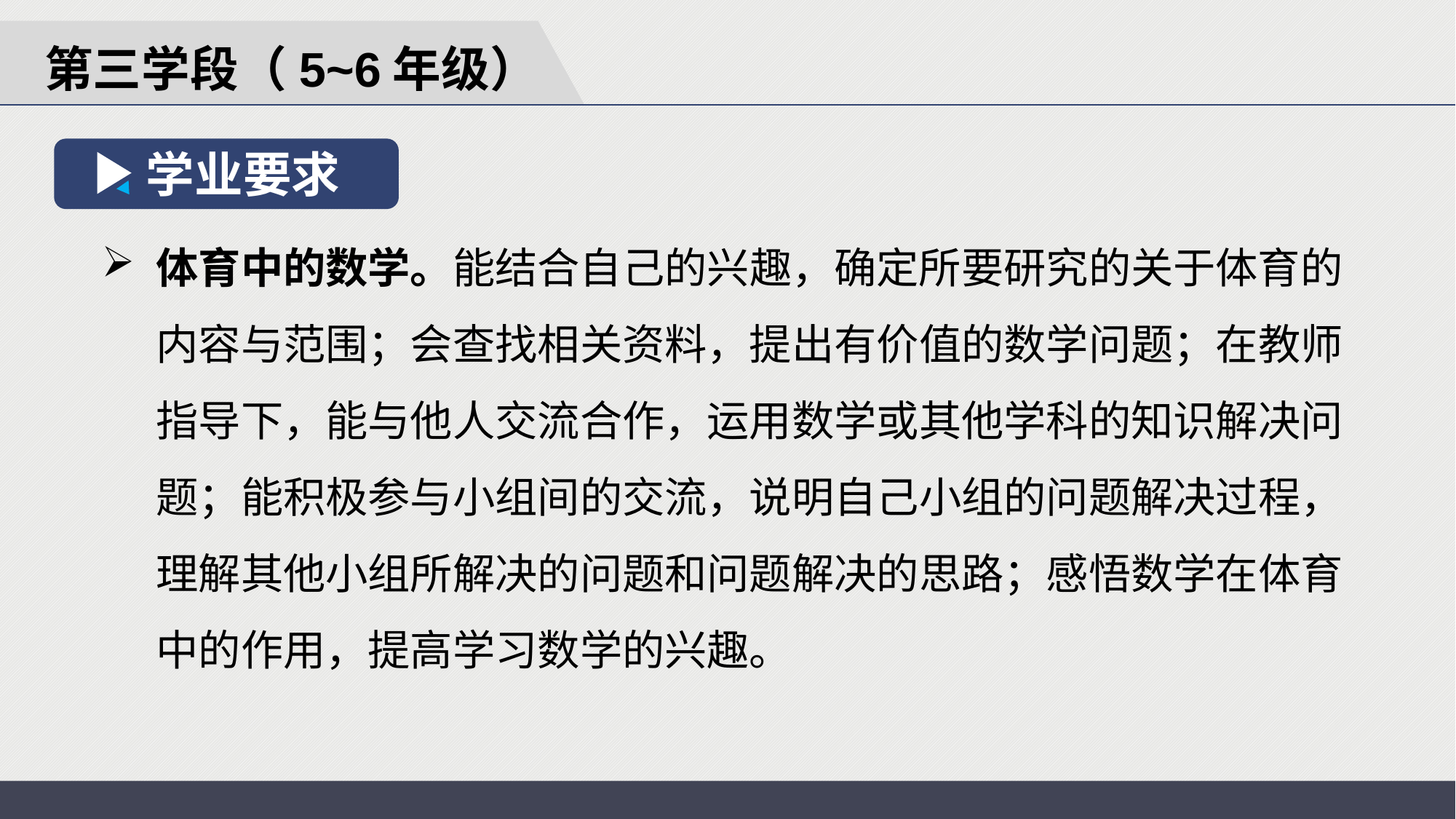

第三学段（5~6年级）
学业要求

体育中的数学。能结合自己的兴趣，确定所要研究的关于体育的内容与范围；会查找相关资料，提出有价值的数学问题；在教师指导下，能与他人交流合作，运用数学或其他学科的知识解决问题；能积极参与小组间的交流，说明自己小组的问题解决过程，理解其他小组所解决的问题和问题解决的思路；感悟数学在体育中的作用，提高学习数学的兴趣。